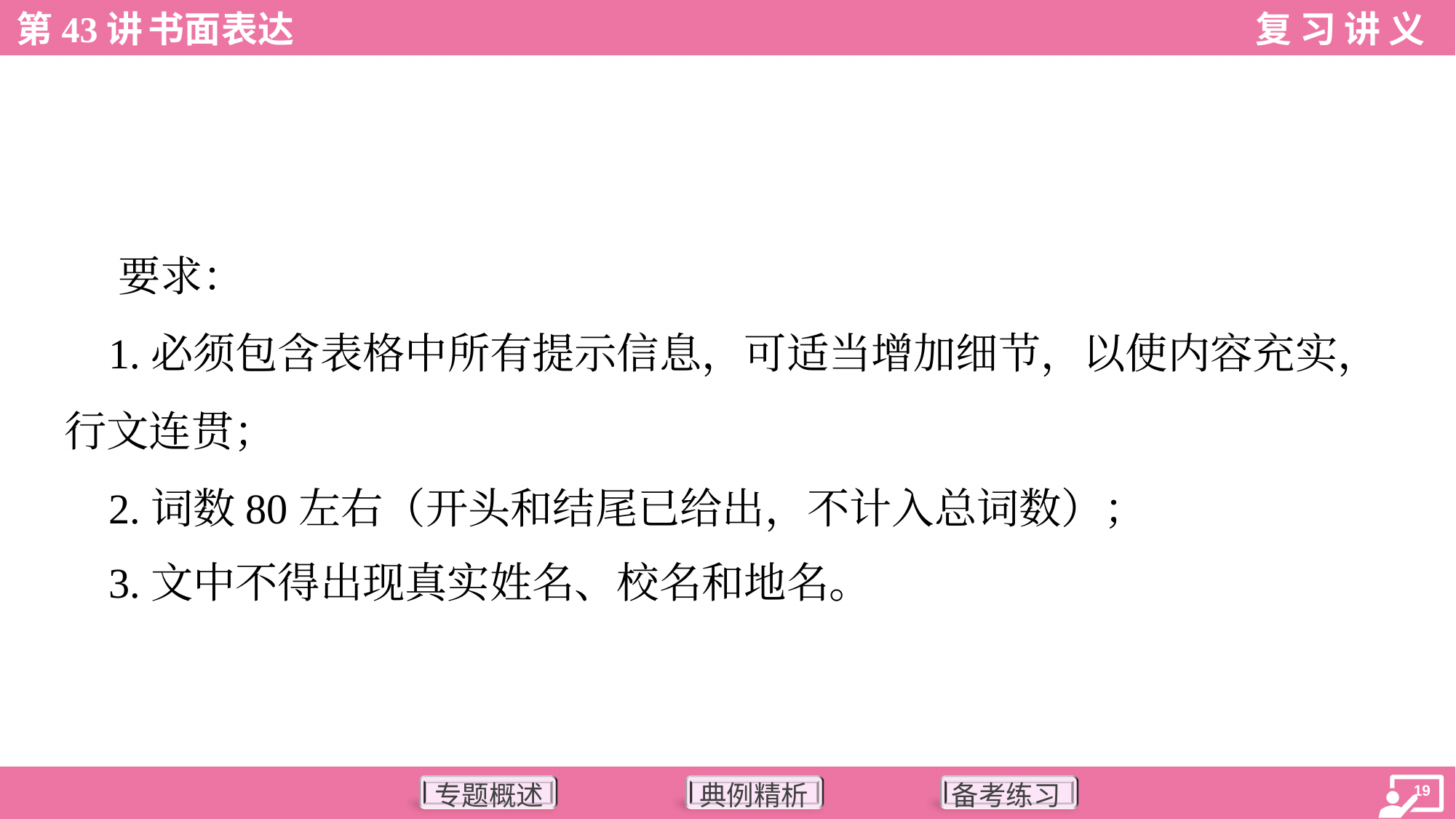

要求：
    1.必须包含表格中所有提示信息，可适当增加细节，以使内容充实，
行文连贯；
    2.词数80左右（开头和结尾已给出，不计入总词数）；
    3.文中不得出现真实姓名、校名和地名。